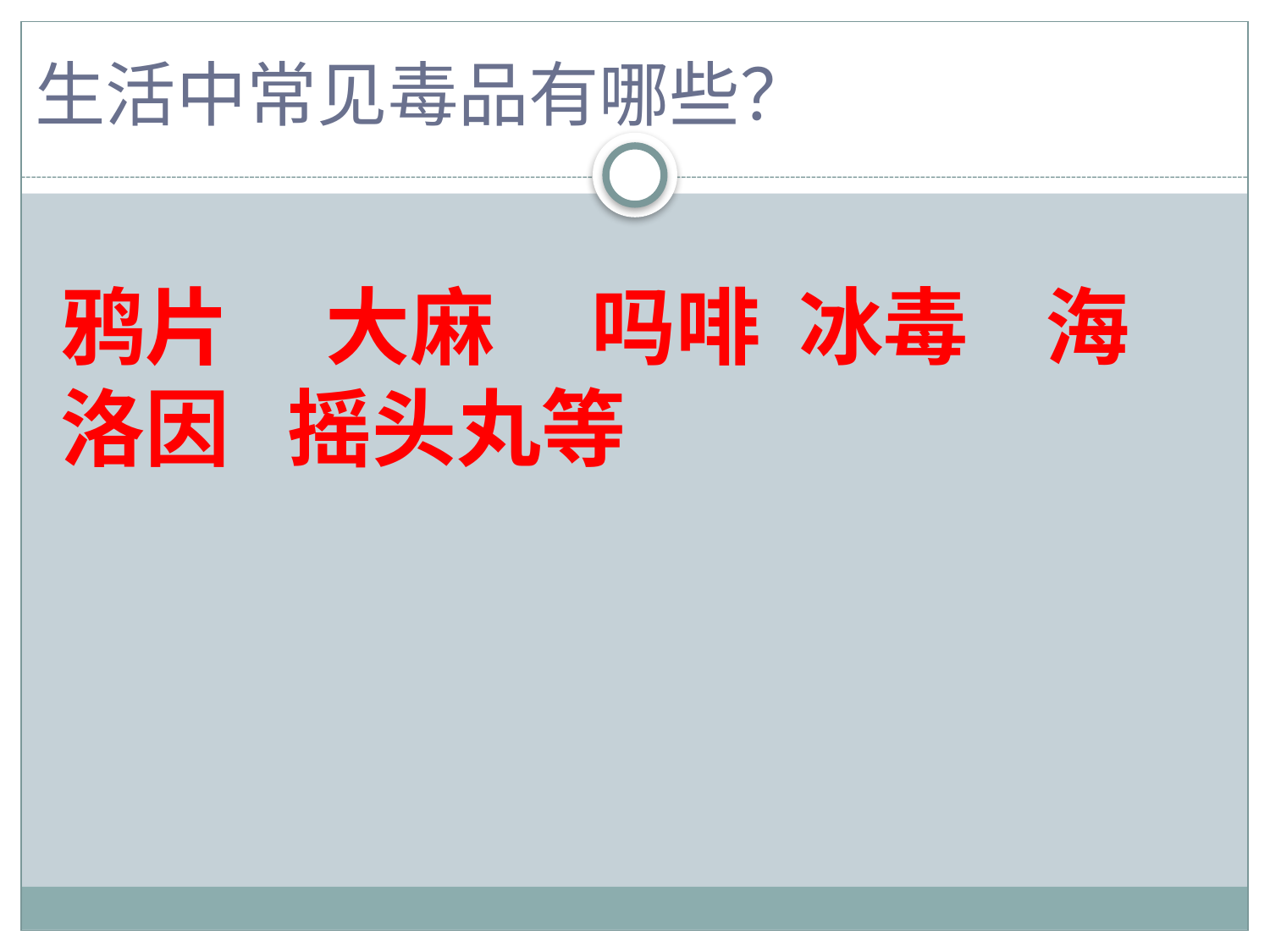

生活中常见毒品有哪些？
鸦片     大麻     吗啡  冰毒    海洛因   摇头丸等